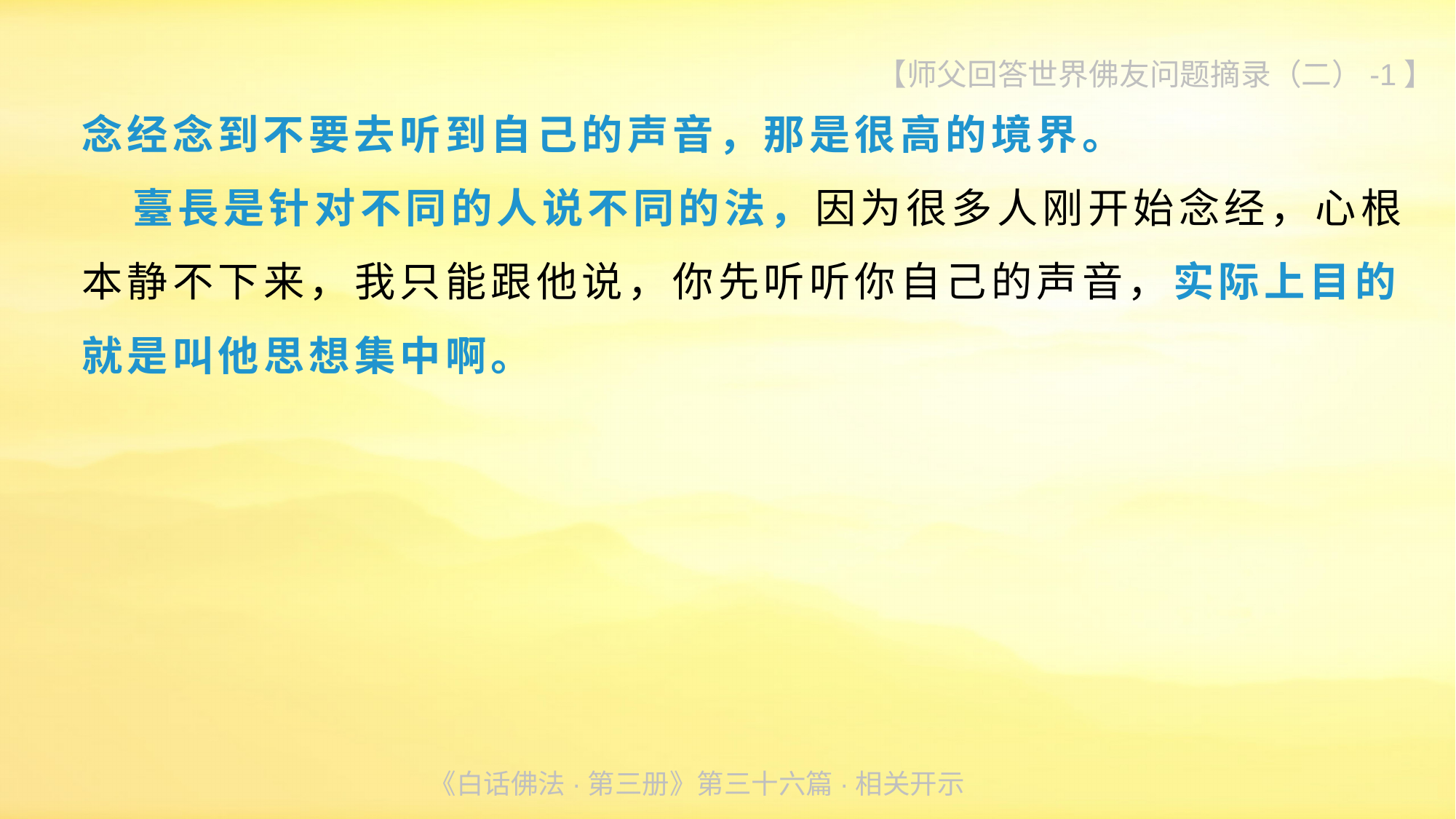

【师父回答世界佛友问题摘录（二）-1】
念经念到不要去听到自己的声音，那是很高的境界。
   臺長是针对不同的人说不同的法，因为很多人刚开始念经，心根本静不下来，我只能跟他说，你先听听你自己的声音，实际上目的就是叫他思想集中啊。
《白话佛法·第三册》第三十六篇·相关开示